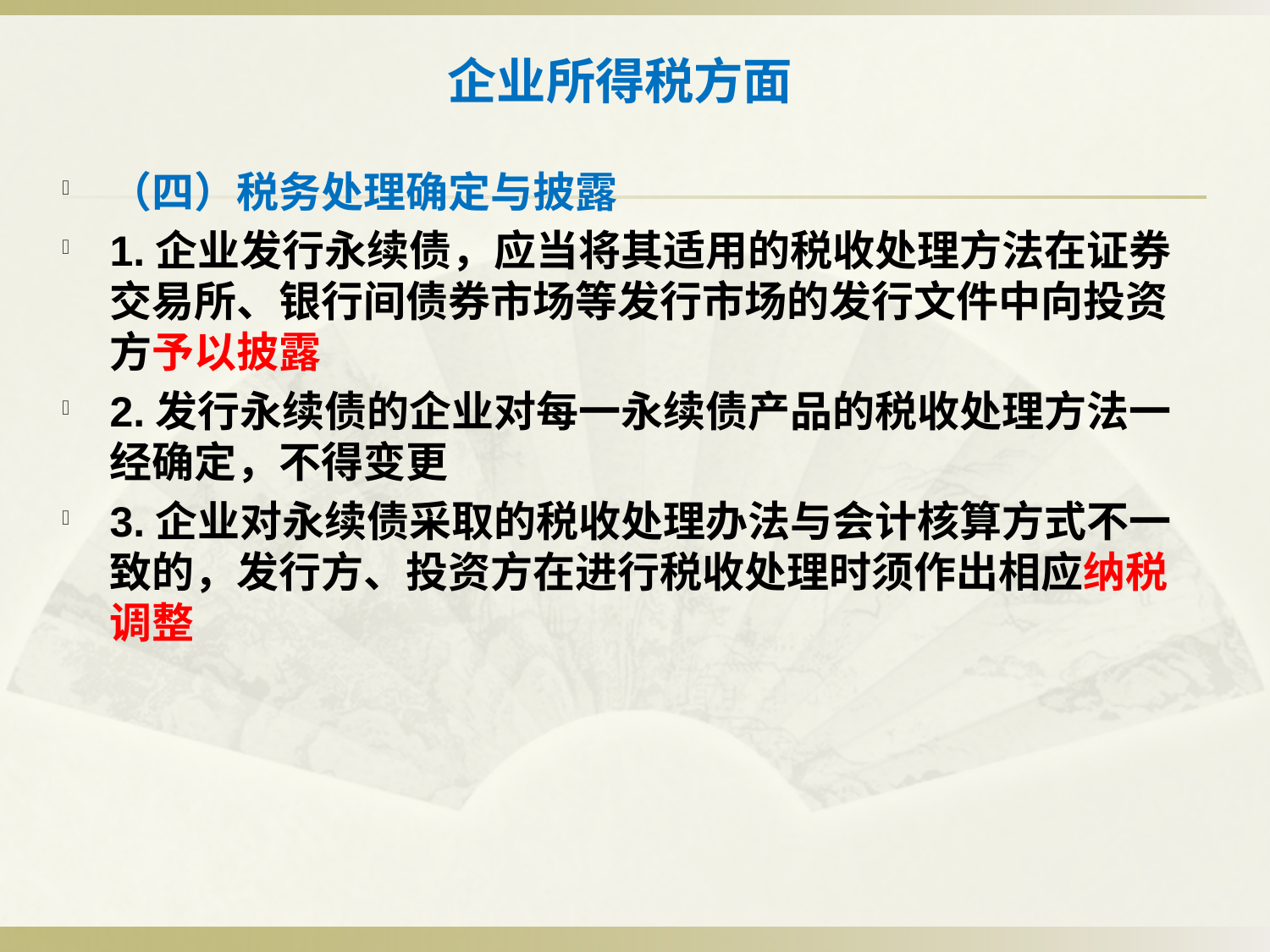

# 企业所得税方面
（四）税务处理确定与披露
1.企业发行永续债，应当将其适用的税收处理方法在证券交易所、银行间债券市场等发行市场的发行文件中向投资方予以披露
2.发行永续债的企业对每一永续债产品的税收处理方法一经确定，不得变更
3.企业对永续债采取的税收处理办法与会计核算方式不一致的，发行方、投资方在进行税收处理时须作出相应纳税调整